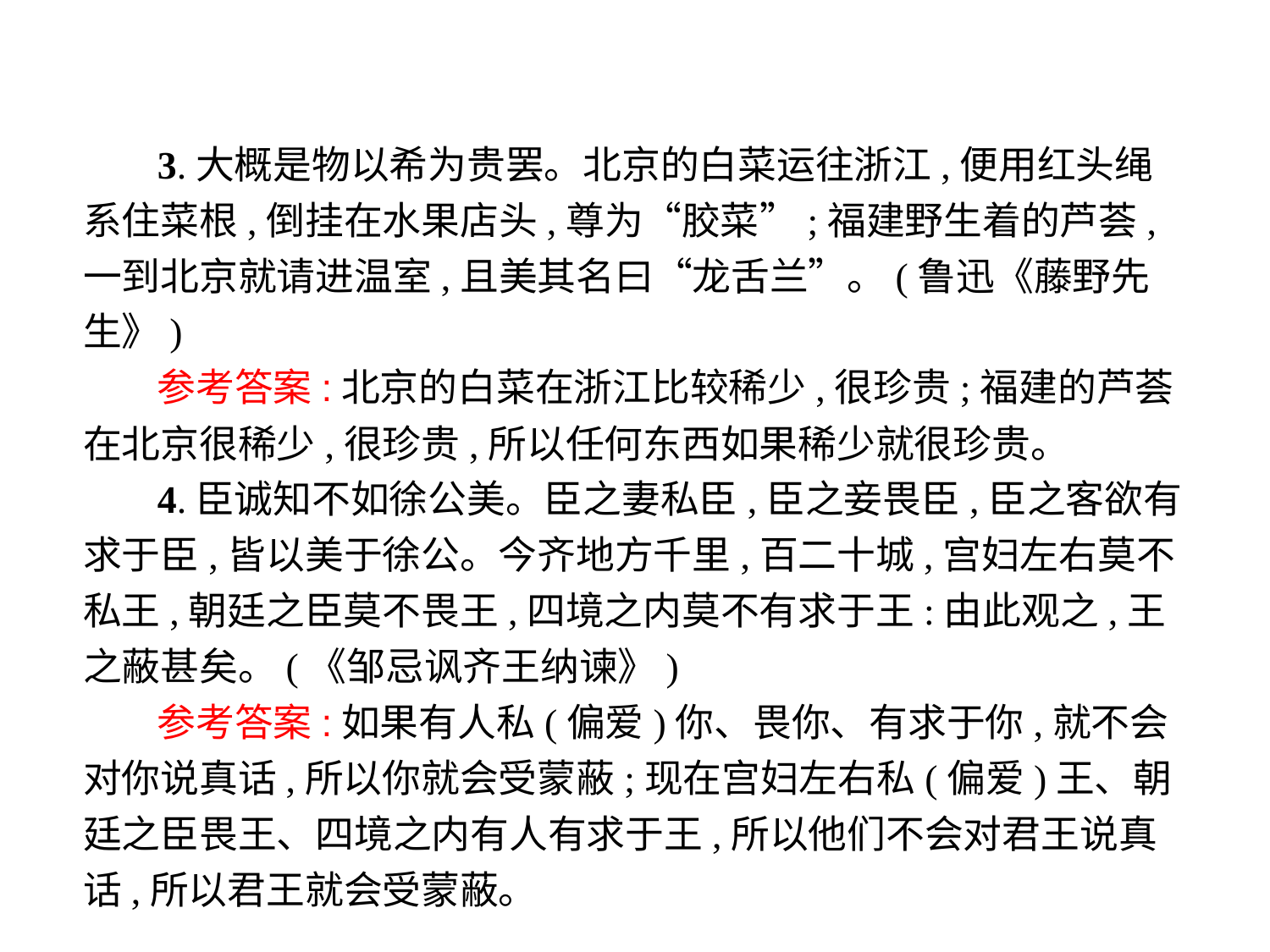

3.大概是物以希为贵罢。北京的白菜运往浙江,便用红头绳系住菜根,倒挂在水果店头,尊为“胶菜”;福建野生着的芦荟,一到北京就请进温室,且美其名曰“龙舌兰”。(鲁迅《藤野先生》)
参考答案:北京的白菜在浙江比较稀少,很珍贵;福建的芦荟在北京很稀少,很珍贵,所以任何东西如果稀少就很珍贵。
4.臣诚知不如徐公美。臣之妻私臣,臣之妾畏臣,臣之客欲有求于臣,皆以美于徐公。今齐地方千里,百二十城,宫妇左右莫不私王,朝廷之臣莫不畏王,四境之内莫不有求于王:由此观之,王之蔽甚矣。(《邹忌讽齐王纳谏》)
参考答案:如果有人私(偏爱)你、畏你、有求于你,就不会对你说真话,所以你就会受蒙蔽;现在宫妇左右私(偏爱)王、朝廷之臣畏王、四境之内有人有求于王,所以他们不会对君王说真话,所以君王就会受蒙蔽。